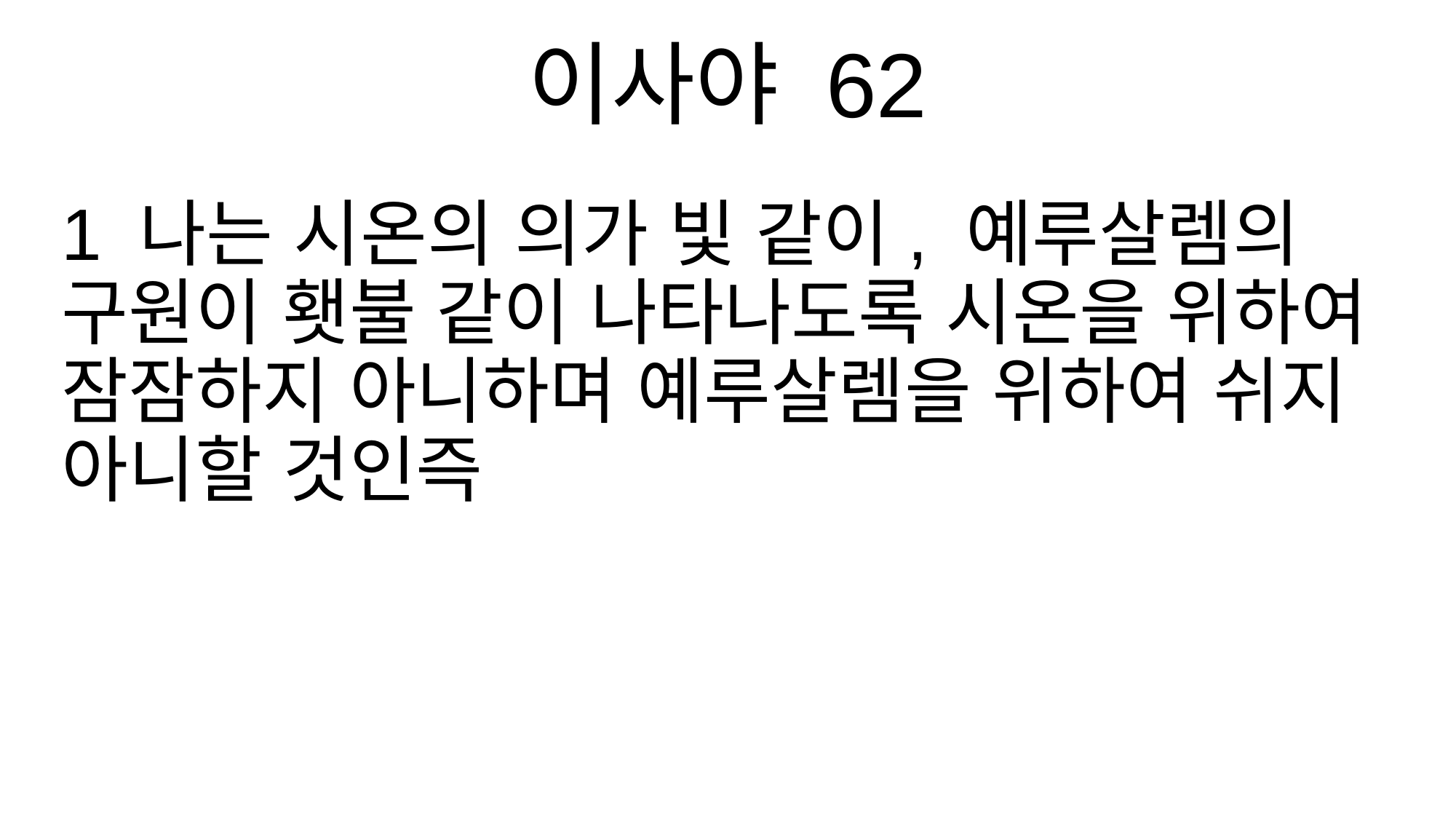

이사야 62
1 나는 시온의 의가 빛 같이, 예루살렘의 구원이 횃불 같이 나타나도록 시온을 위하여 잠잠하지 아니하며 예루살렘을 위하여 쉬지 아니할 것인즉